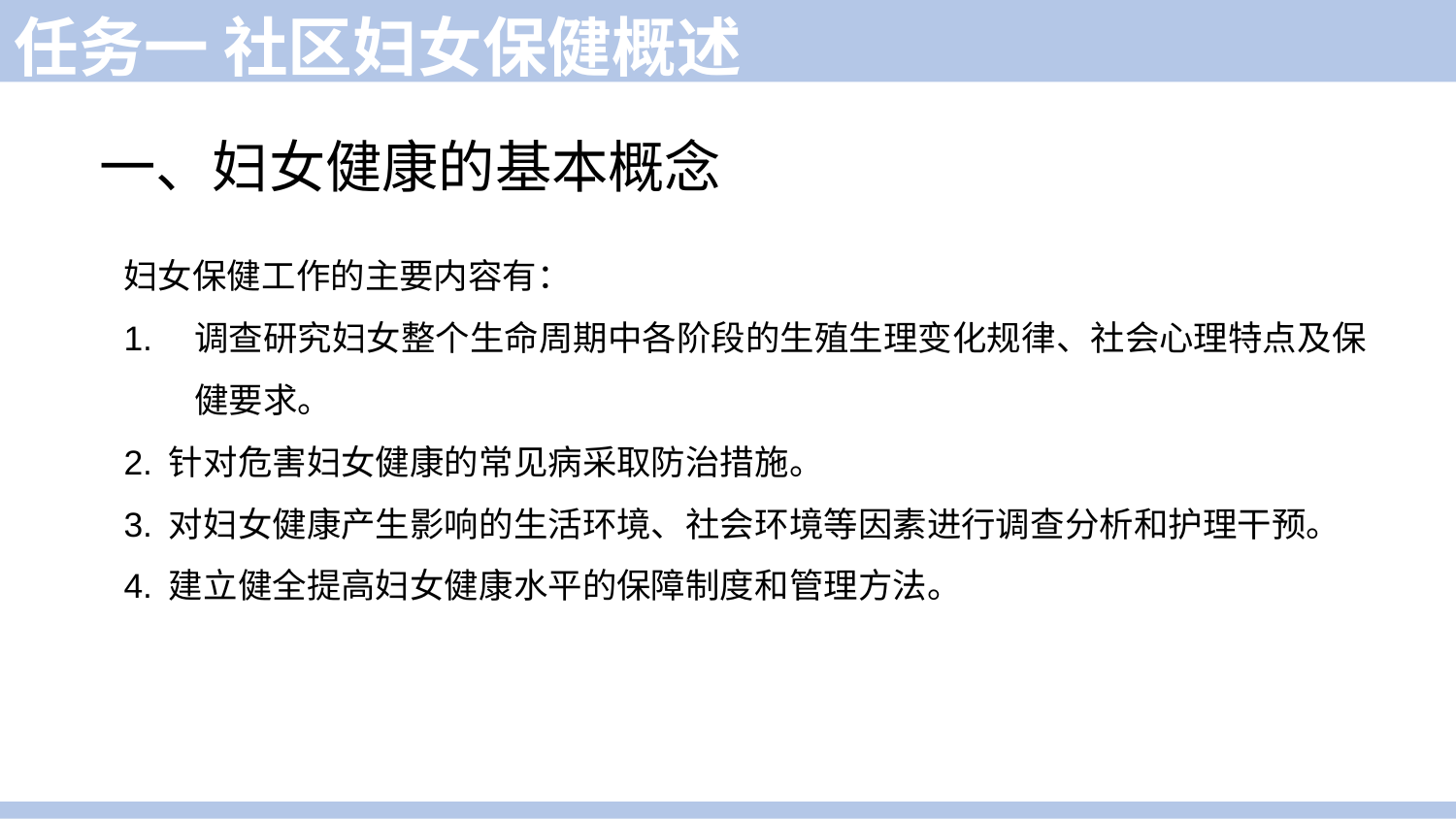

任务一 社区妇女保健概述
一、妇女健康的基本概念
妇女保健工作的主要内容有：
调查研究妇女整个生命周期中各阶段的生殖生理变化规律、社会心理特点及保健要求。
2. 针对危害妇女健康的常见病采取防治措施。
3. 对妇女健康产生影响的生活环境、社会环境等因素进行调查分析和护理干预。
4. 建立健全提高妇女健康水平的保障制度和管理方法。